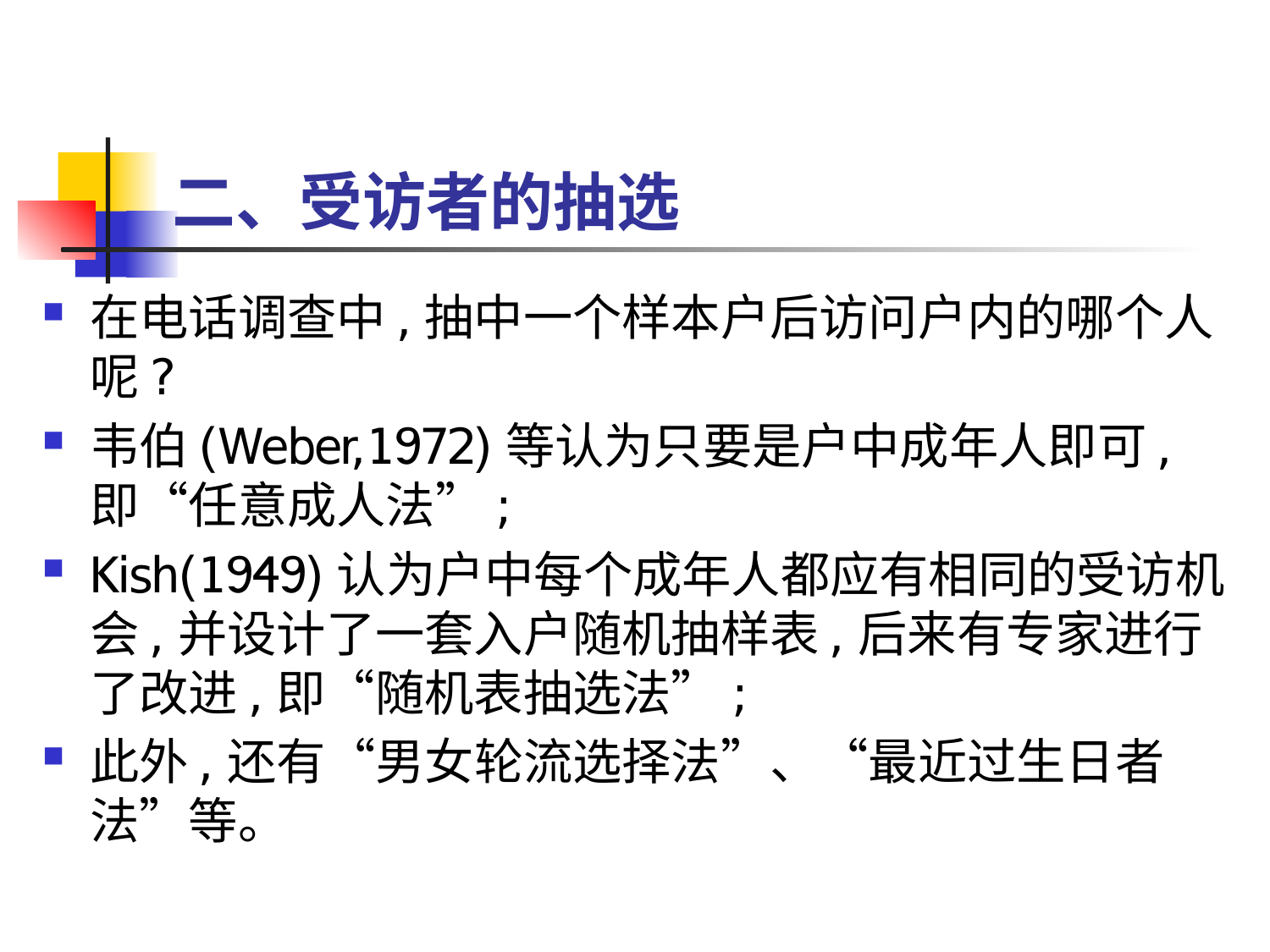

# 二、受访者的抽选
在电话调查中,抽中一个样本户后访问户内的哪个人呢?
韦伯(Weber,1972)等认为只要是户中成年人即可,即“任意成人法”;
Kish(1949)认为户中每个成年人都应有相同的受访机会,并设计了一套入户随机抽样表,后来有专家进行了改进,即“随机表抽选法”;
此外,还有“男女轮流选择法”、“最近过生日者法”等。